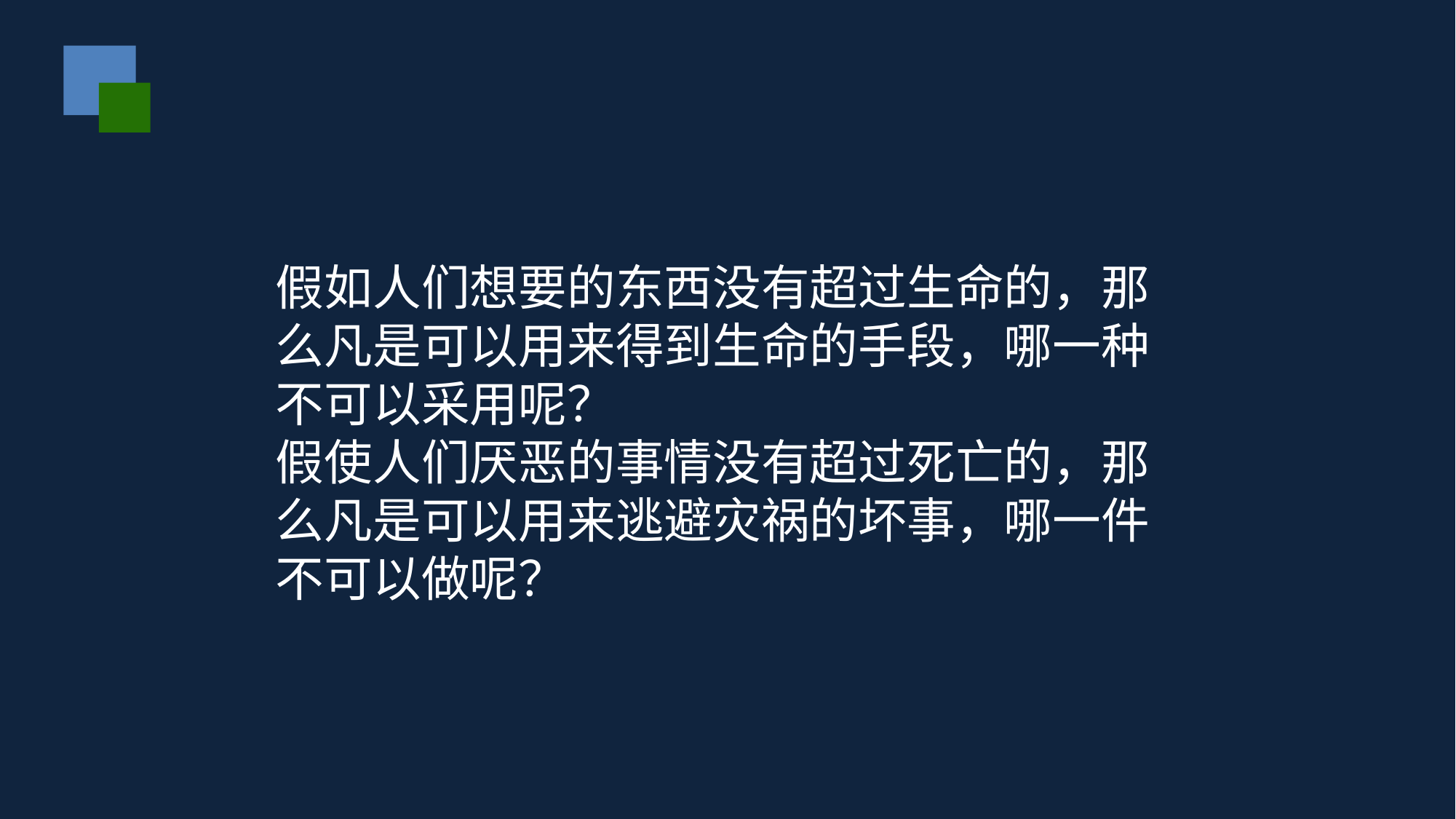

假如人们想要的东西没有超过生命的，那么凡是可以用来得到生命的手段，哪一种不可以采用呢？
假使人们厌恶的事情没有超过死亡的，那么凡是可以用来逃避灾祸的坏事，哪一件不可以做呢？